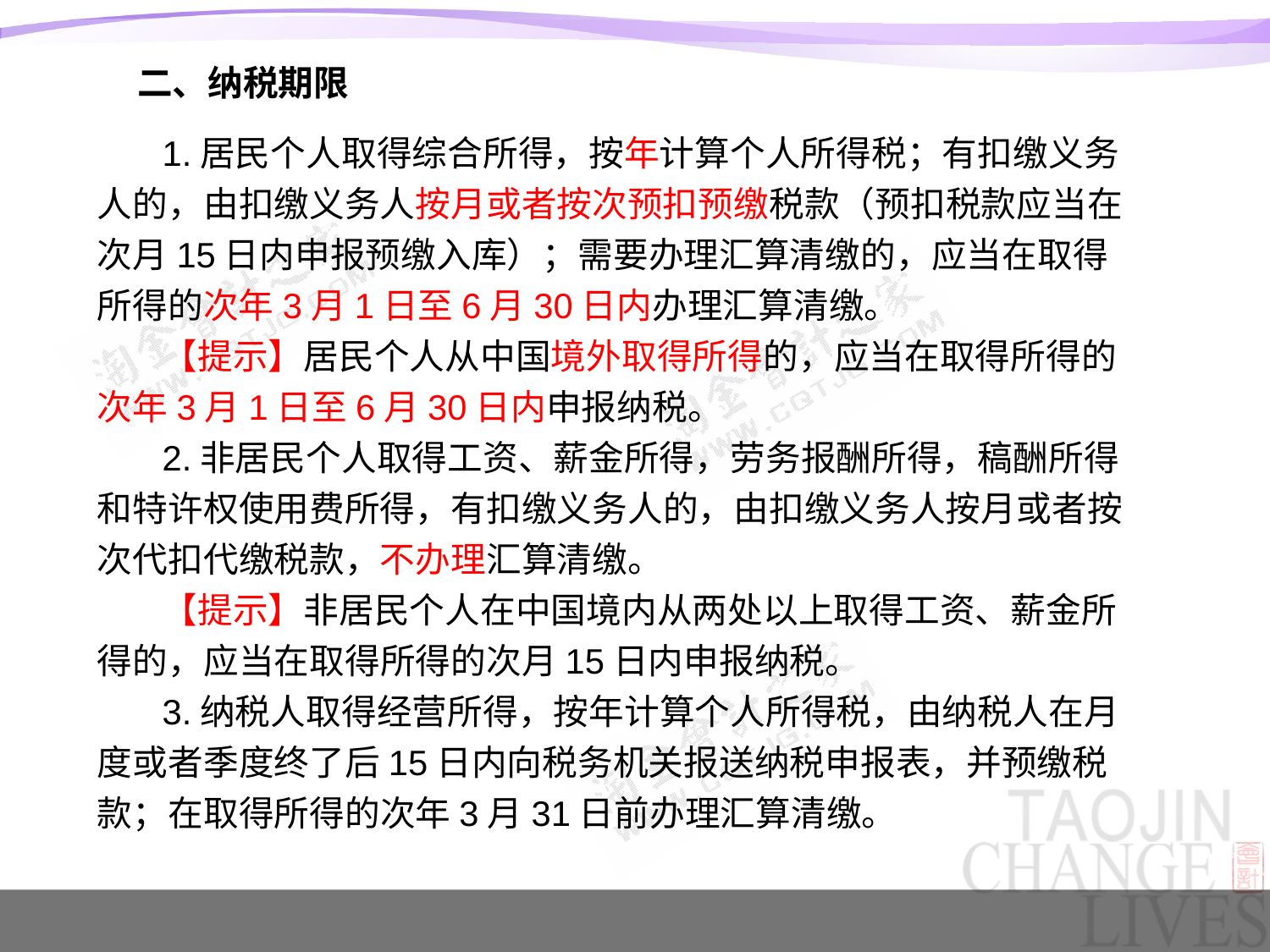

二、纳税期限
1.居民个人取得综合所得，按年计算个人所得税；有扣缴义务人的，由扣缴义务人按月或者按次预扣预缴税款（预扣税款应当在次月15日内申报预缴入库）；需要办理汇算清缴的，应当在取得所得的次年3月1日至6月30日内办理汇算清缴。
【提示】居民个人从中国境外取得所得的，应当在取得所得的次年3月1日至6月30日内申报纳税。
2.非居民个人取得工资、薪金所得，劳务报酬所得，稿酬所得和特许权使用费所得，有扣缴义务人的，由扣缴义务人按月或者按次代扣代缴税款，不办理汇算清缴。
【提示】非居民个人在中国境内从两处以上取得工资、薪金所得的，应当在取得所得的次月15日内申报纳税。
3.纳税人取得经营所得，按年计算个人所得税，由纳税人在月度或者季度终了后15日内向税务机关报送纳税申报表，并预缴税款；在取得所得的次年3月31日前办理汇算清缴。